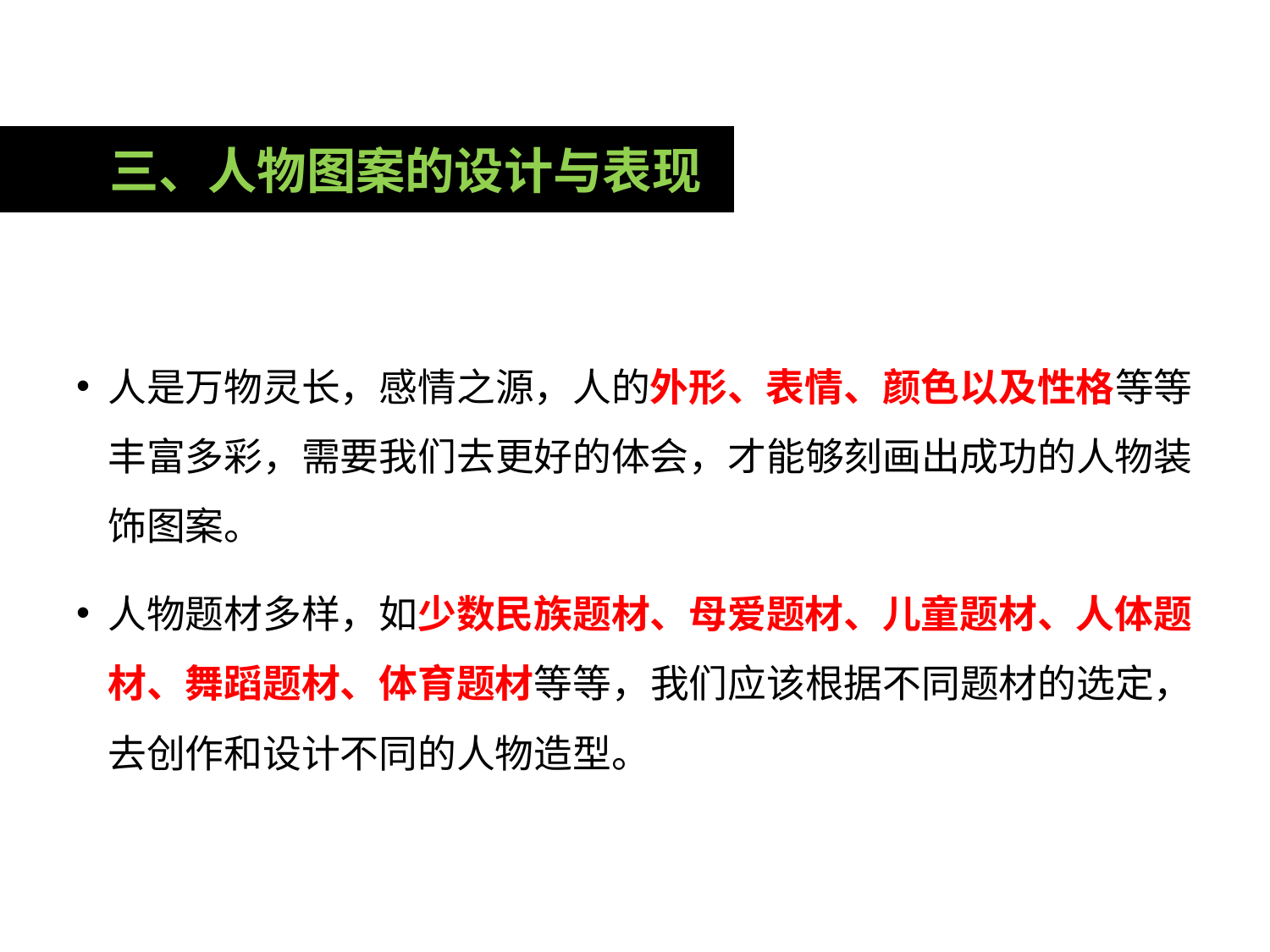

三、人物图案的设计与表现

人是万物灵长，感情之源，人的外形、表情、颜色以及性格等等丰富多彩，需要我们去更好的体会，才能够刻画出成功的人物装饰图案。
人物题材多样，如少数民族题材、母爱题材、儿童题材、人体题材、舞蹈题材、体育题材等等，我们应该根据不同题材的选定，去创作和设计不同的人物造型。